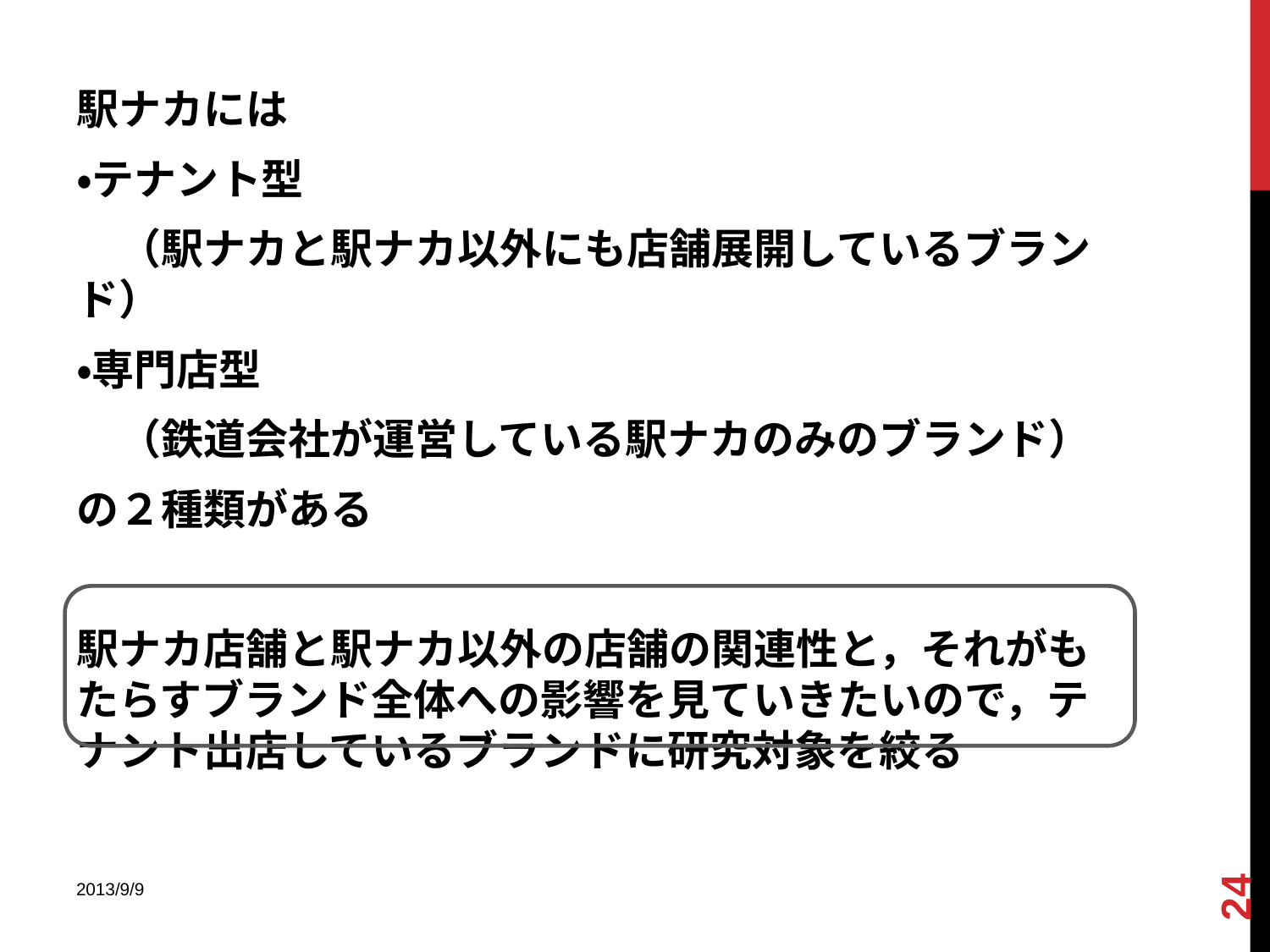

#
駅ナカには
・テナント型
　（駅ナカと駅ナカ以外にも店舗展開しているブランド）
・専門店型
　（鉄道会社が運営している駅ナカのみのブランド）
の２種類がある

駅ナカ店舗と駅ナカ以外の店舗の関連性と，それがもたらすブランド全体への影響を見ていきたいので，テナント出店しているブランドに研究対象を絞る

24
2013/9/9